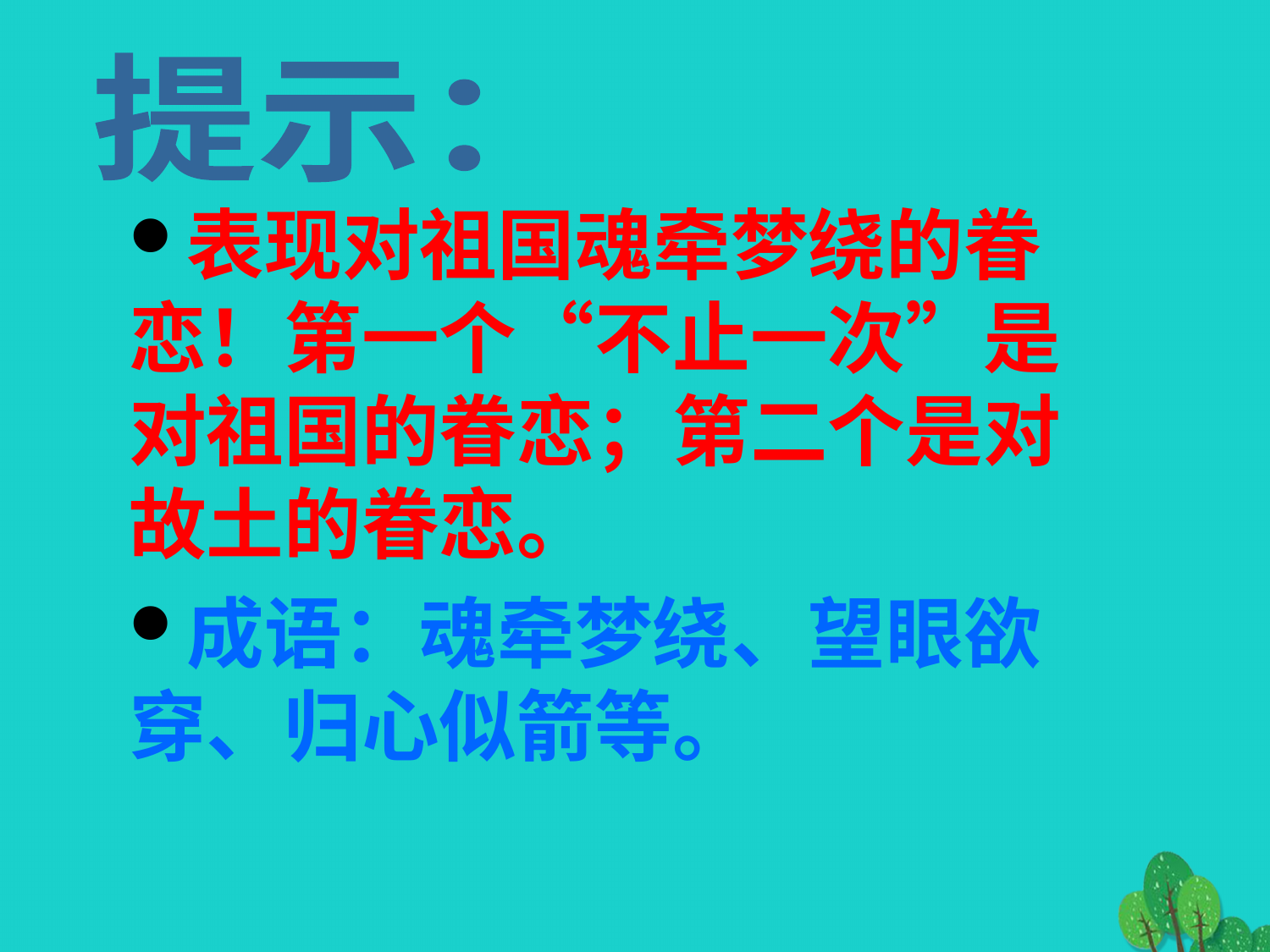

提示：
表现对祖国魂牵梦绕的眷恋！第一个“不止一次”是对祖国的眷恋；第二个是对故土的眷恋。
成语：魂牵梦绕、望眼欲穿、归心似箭等。